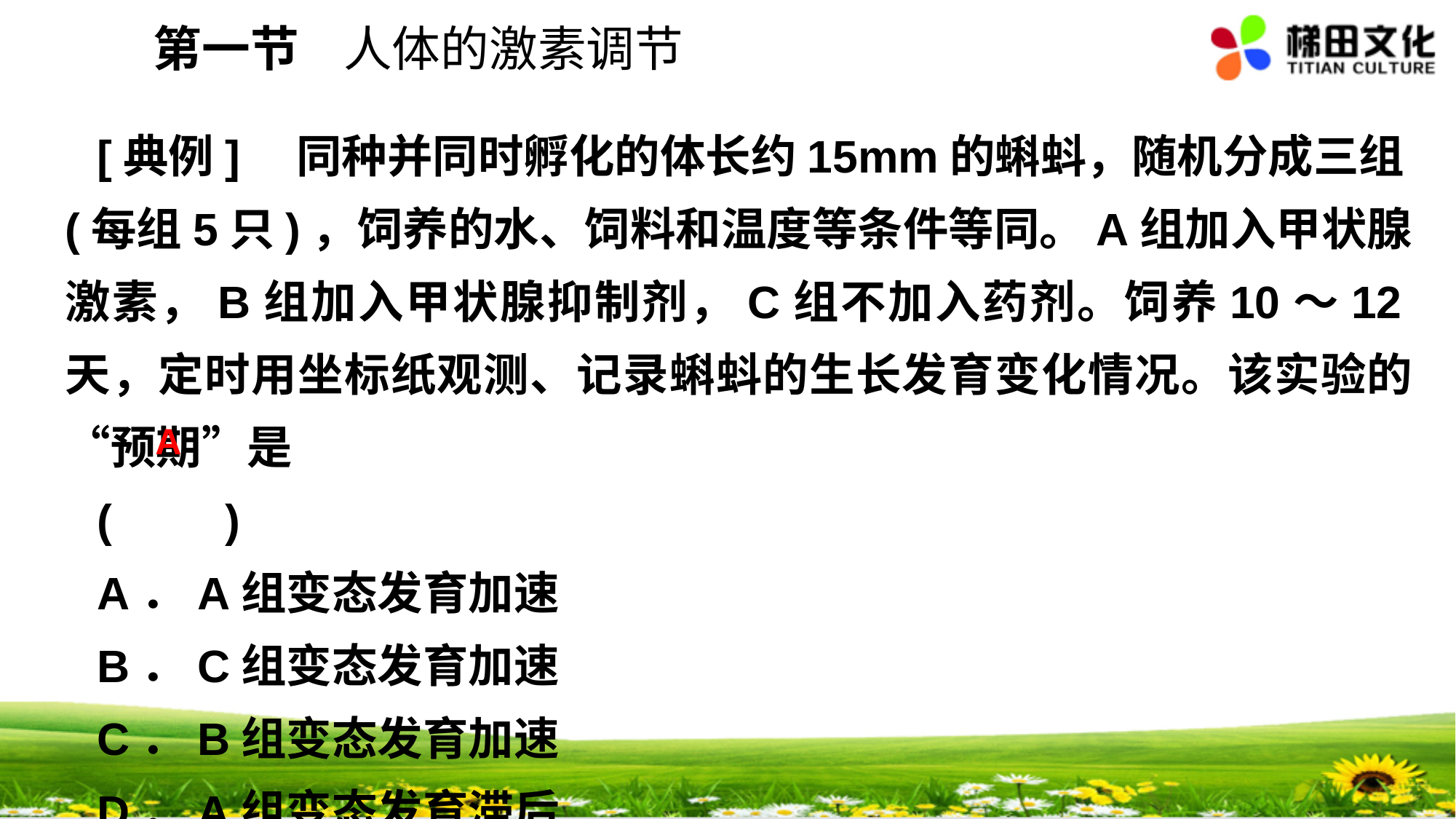

第一节    人体的激素调节
[典例]　同种并同时孵化的体长约15mm的蝌蚪，随机分成三组(每组5只)，饲养的水、饲料和温度等条件等同。A组加入甲状腺激素，B组加入甲状腺抑制剂，C组不加入药剂。饲养10～12天，定时用坐标纸观测、记录蝌蚪的生长发育变化情况。该实验的“预期”是
(　　)
A．A组变态发育加速
B．C组变态发育加速
C．B组变态发育加速
D．A组变态发育滞后
A